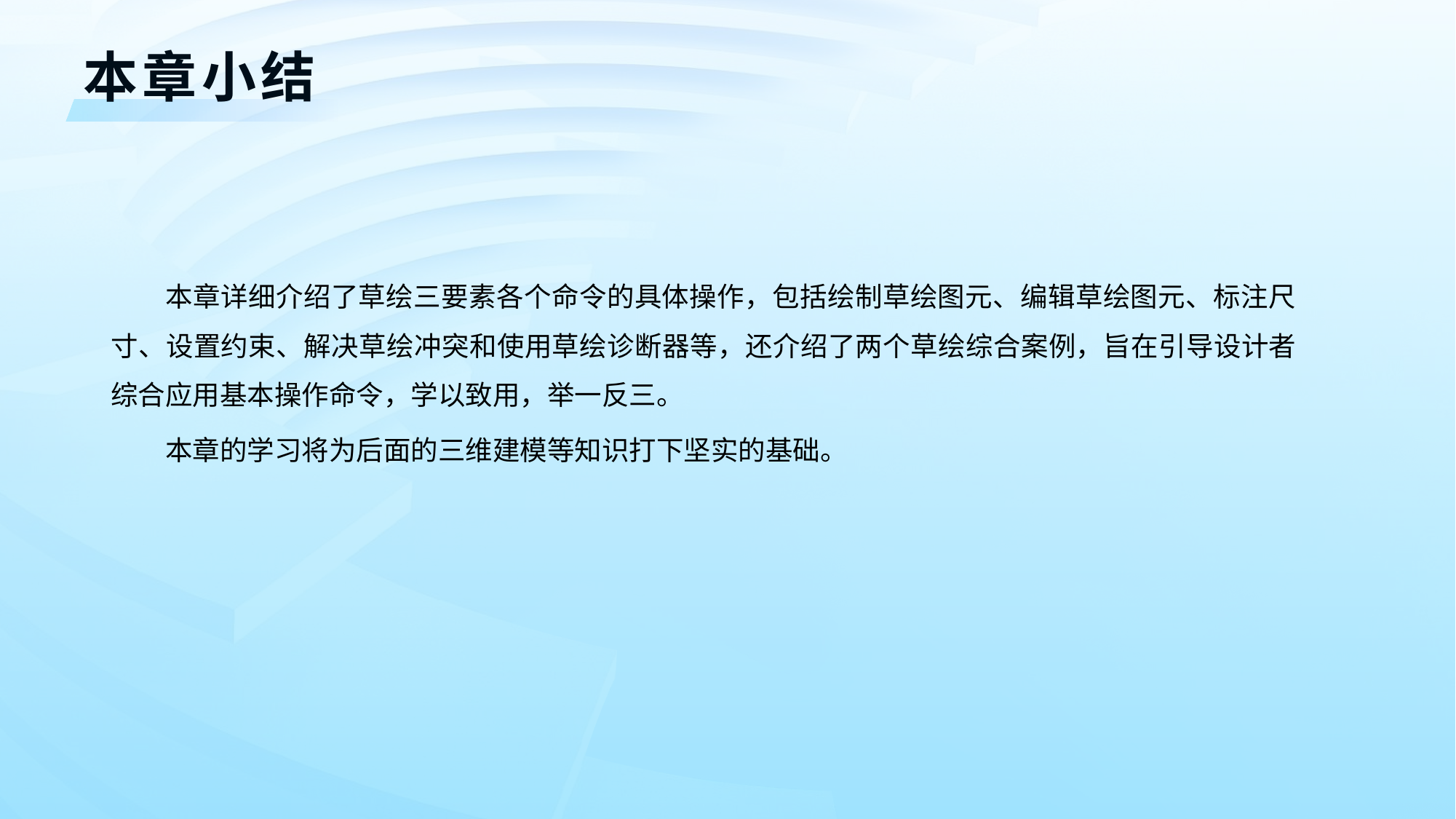

本章小结
本章详细介绍了草绘三要素各个命令的具体操作，包括绘制草绘图元、编辑草绘图元、标注尺寸、设置约束、解决草绘冲突和使用草绘诊断器等，还介绍了两个草绘综合案例，旨在引导设计者综合应用基本操作命令，学以致用，举一反三。
本章的学习将为后面的三维建模等知识打下坚实的基础。